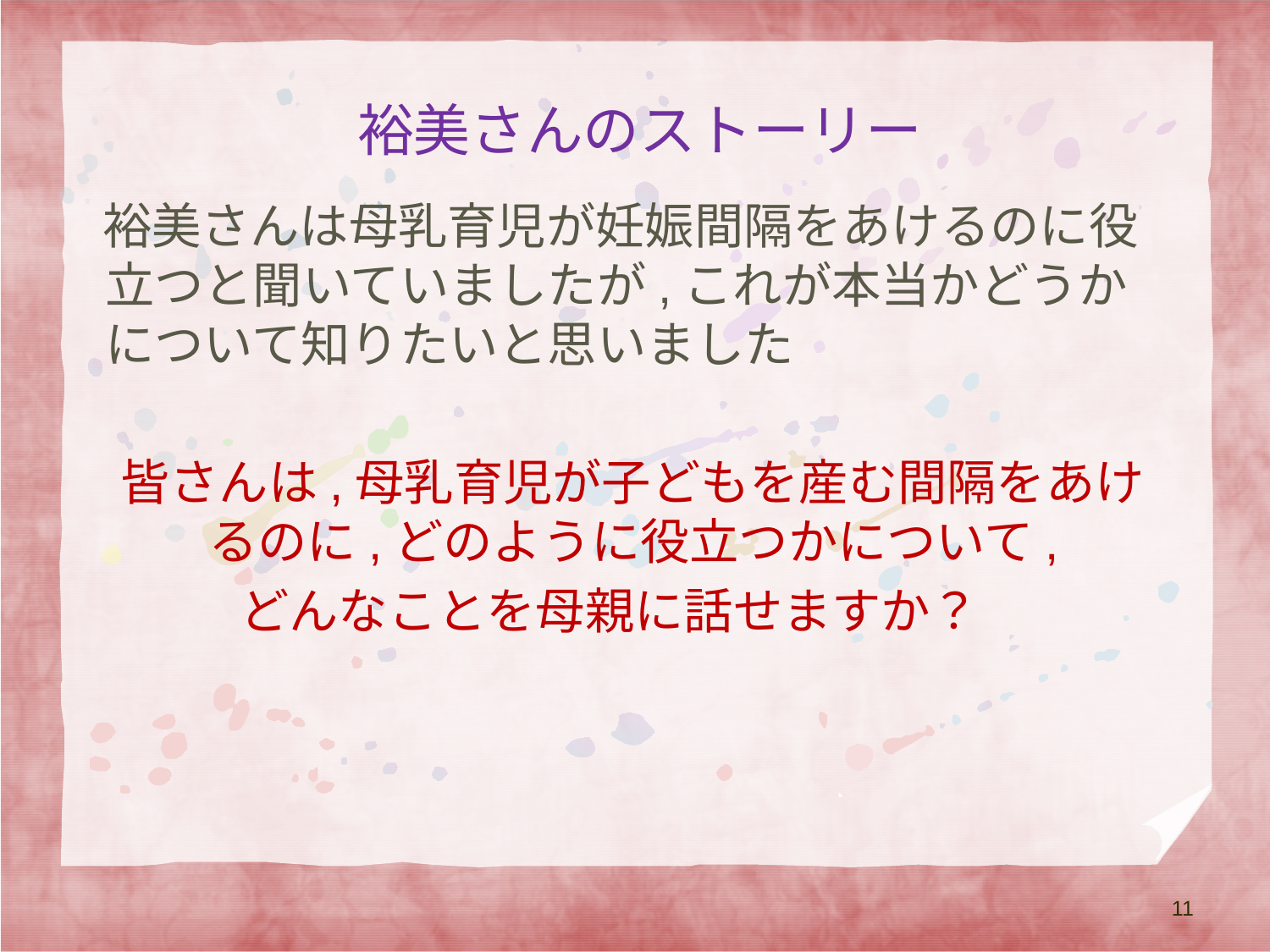

# 裕美さんのストーリー
   裕美さんは母乳育児が妊娠間隔をあけるのに役立つと聞いていましたが,これが本当かどうかについて知りたいと思いました

   皆さんは,母乳育児が子どもを産む間隔をあけるのに,どのように役立つかについて,
どんなことを母親に話せますか？

11